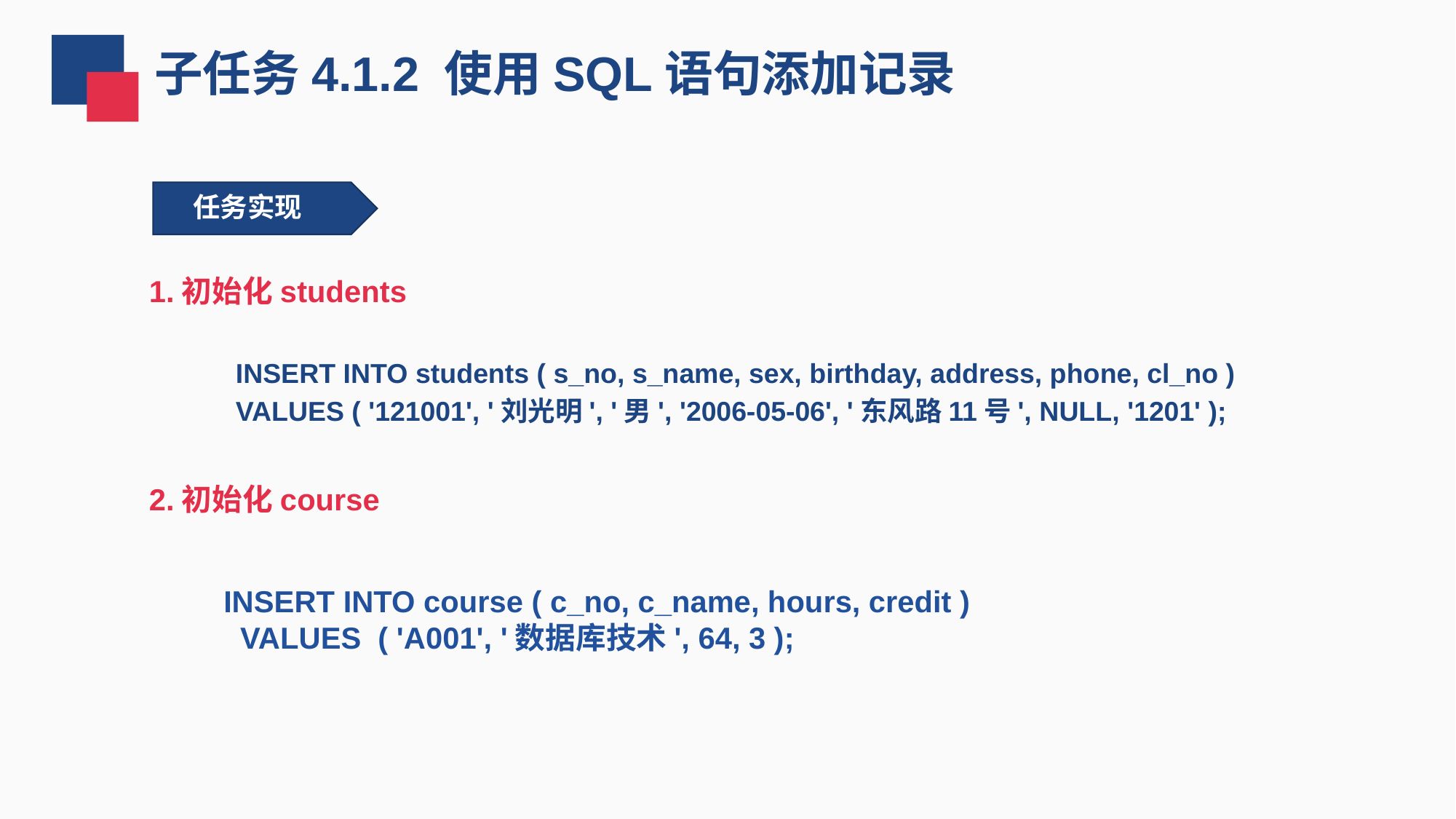

子任务4.1.2 使用SQL语句添加记录

任务实现
1.初始化students
INSERT INTO students ( s_no, s_name, sex, birthday, address, phone, cl_no )
VALUES ( '121001', '刘光明', '男', '2006-05-06', '东风路11号', NULL, '1201' );
2.初始化course
INSERT INTO course ( c_no, c_name, hours, credit )
  VALUES  ( 'A001', '数据库技术', 64, 3 );